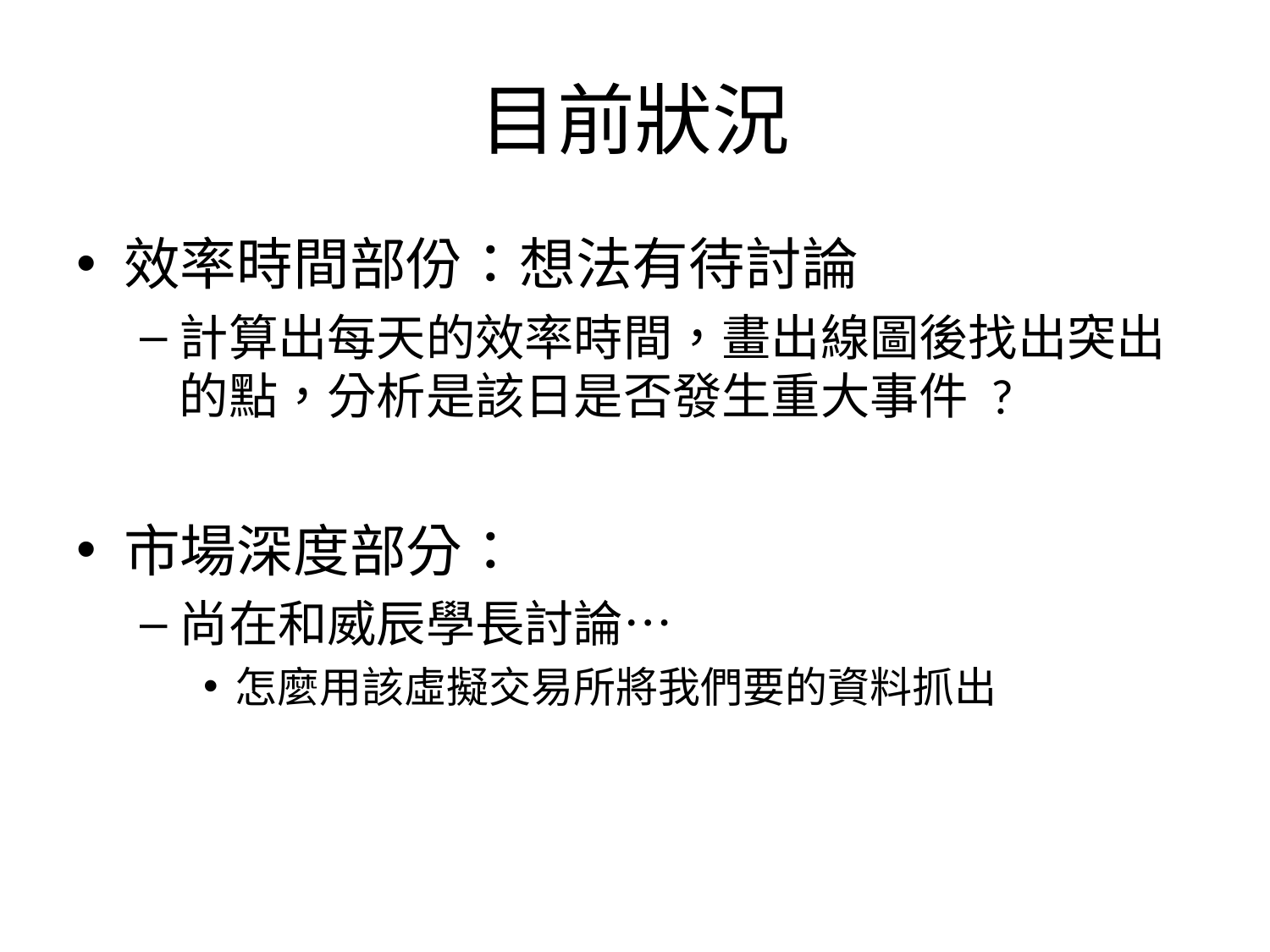

# 目前狀況
效率時間部份：想法有待討論
計算出每天的效率時間，畫出線圖後找出突出的點，分析是該日是否發生重大事件 ?

市場深度部分：
尚在和威辰學長討論…
怎麼用該虛擬交易所將我們要的資料抓出